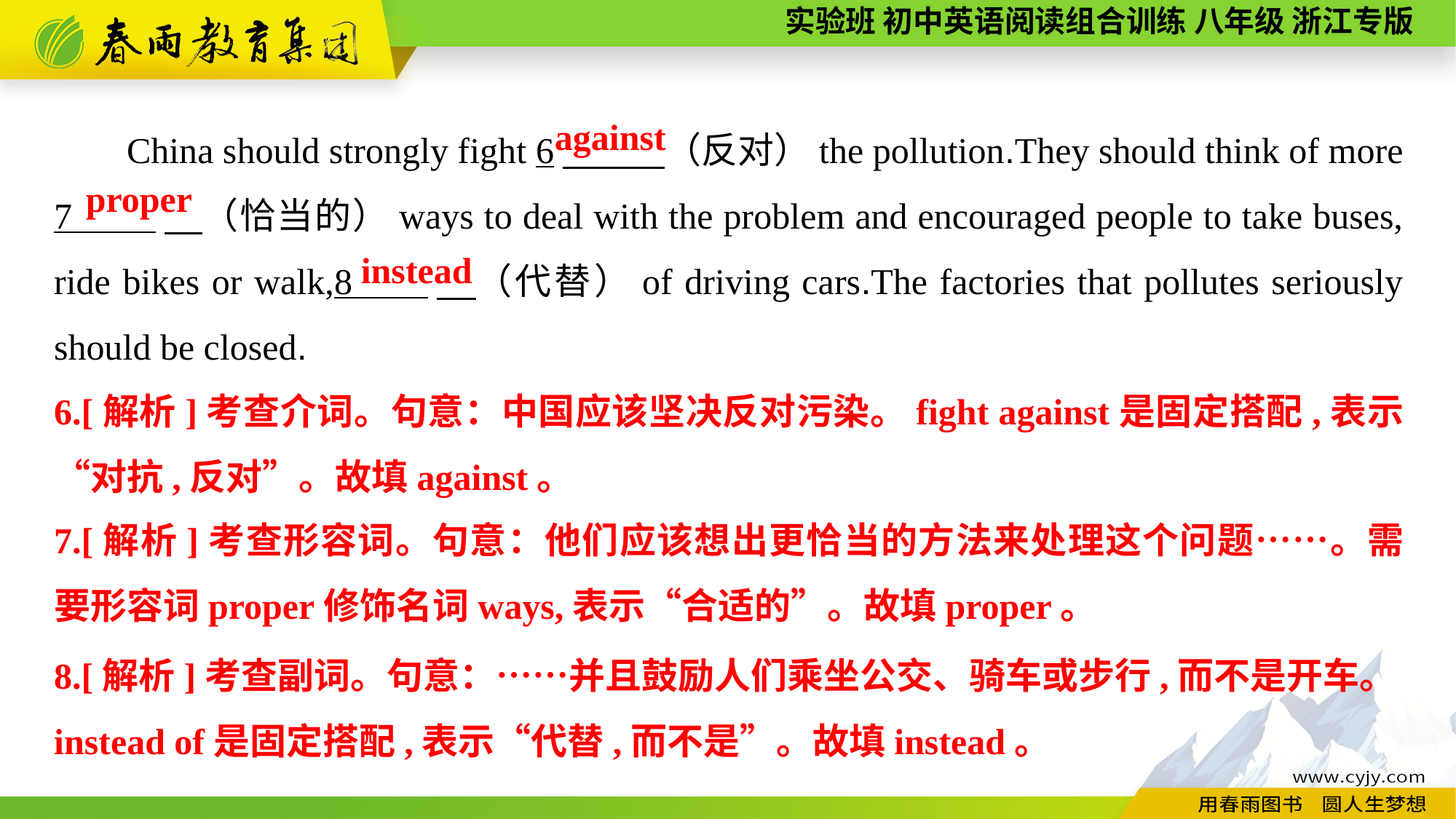

China should strongly fight 6　        （反对）the pollution.They should think of more
7        　（恰当的）ways to deal with the problem and encouraged people to take buses, ride bikes or walk,8      　（代替）of driving cars.The factories that pollutes seriously should be closed.
against
proper
instead
6.[解析]考查介词。句意：中国应该坚决反对污染。fight against是固定搭配,表示“对抗,反对”。故填against。
7.[解析]考查形容词。句意：他们应该想出更恰当的方法来处理这个问题……。需要形容词proper修饰名词ways,表示“合适的”。故填proper。
8.[解析]考查副词。句意：……并且鼓励人们乘坐公交、骑车或步行,而不是开车。instead of是固定搭配,表示“代替,而不是”。故填instead。